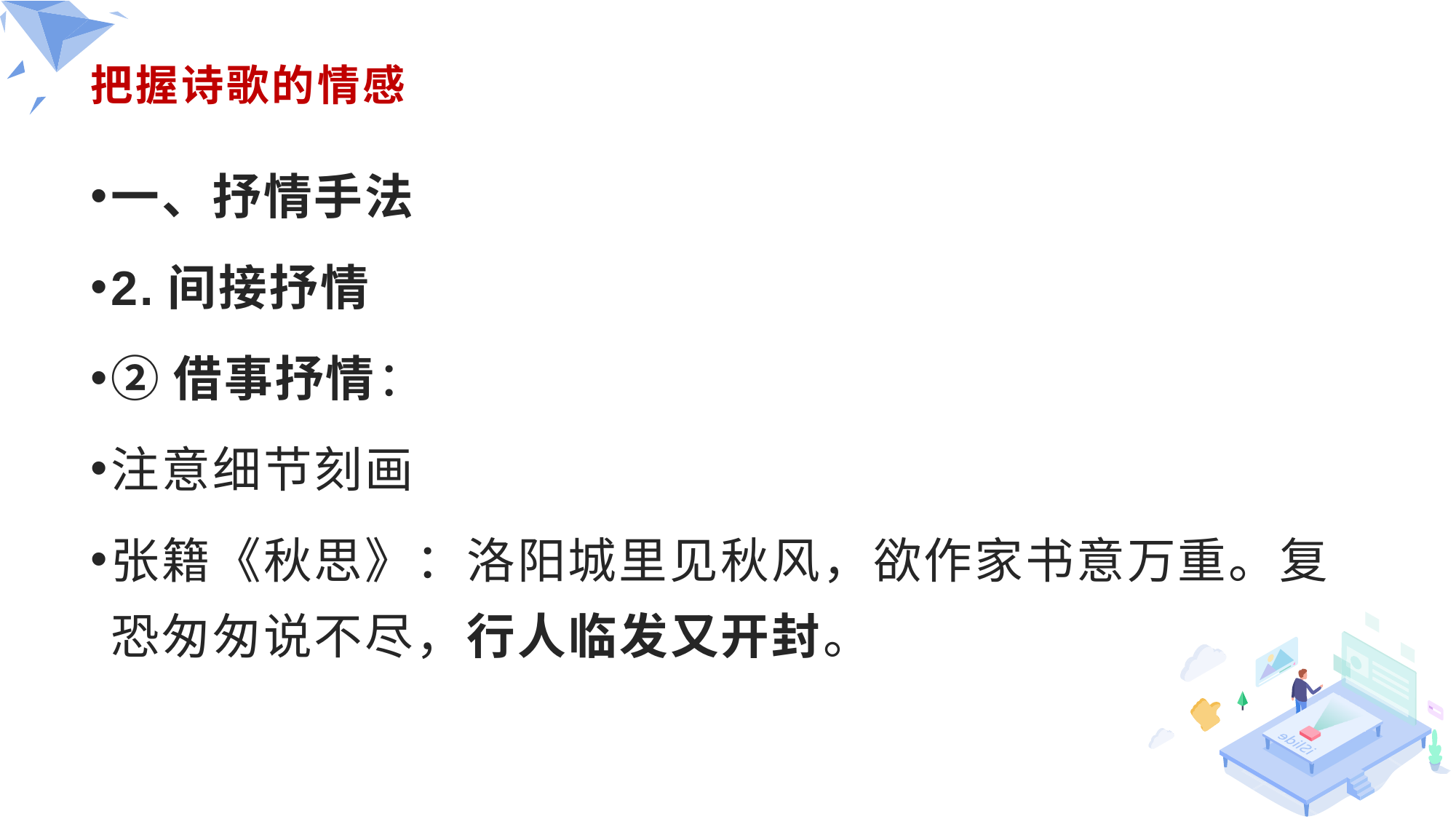

# 把握诗歌的情感
一、抒情手法
2.间接抒情
②借事抒情：
注意细节刻画
张籍《秋思》：洛阳城里见秋风，欲作家书意万重。复恐匆匆说不尽，行人临发又开封。